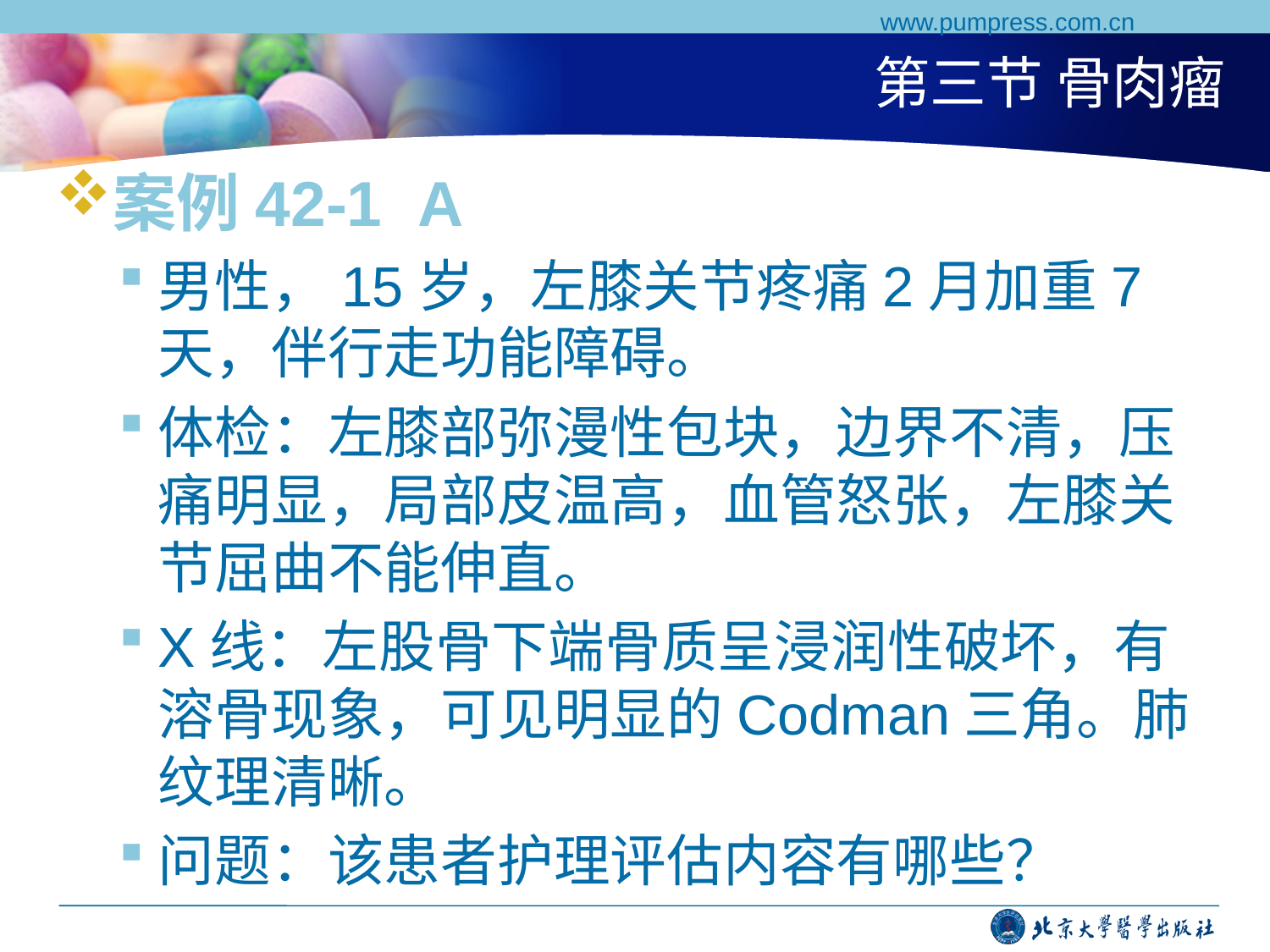

www.pumpress.com.cn
# 第三节 骨肉瘤
案例42-1  A
男性，15岁，左膝关节疼痛2月加重7天，伴行走功能障碍。
体检：左膝部弥漫性包块，边界不清，压痛明显，局部皮温高，血管怒张，左膝关节屈曲不能伸直。
X线：左股骨下端骨质呈浸润性破坏，有溶骨现象，可见明显的Codman三角。肺纹理清晰。
问题：该患者护理评估内容有哪些？